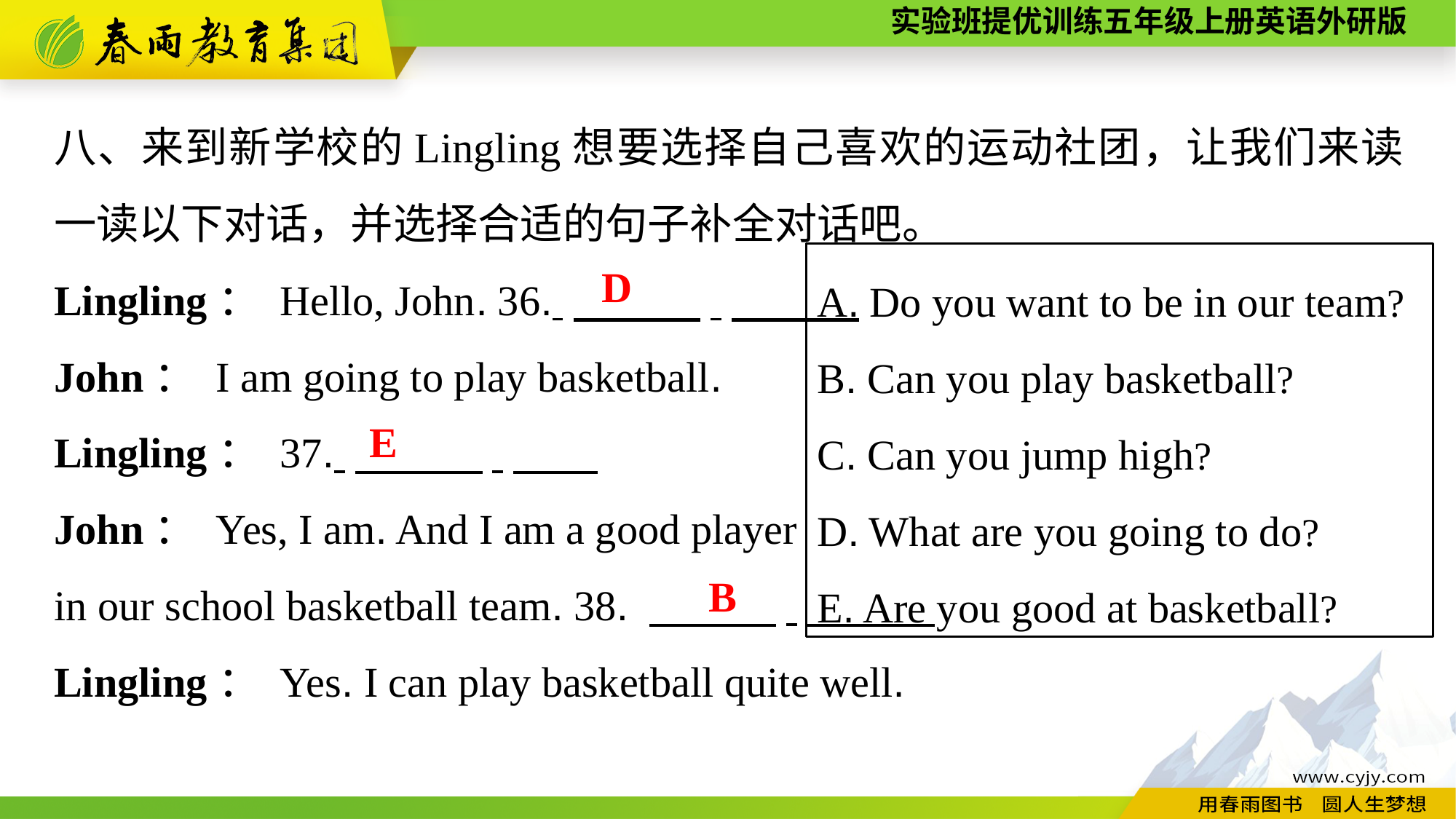

八、来到新学校的Lingling想要选择自己喜欢的运动社团，让我们来读一读以下对话，并选择合适的句子补全对话吧。
Lingling： Hello, John. 36. 　　　.
John： I am going to play basketball.
Lingling： 37. 　　　.
John： Yes, I am. And I am a good player
in our school basketball team. 38. 　　　.
Lingling： Yes. I can play basketball quite well.
A. Do you want to be in our team?
B. Can you play basketball?
C. Can you jump high?
D. What are you going to do?
E. Are you good at basketball?
D
E
B